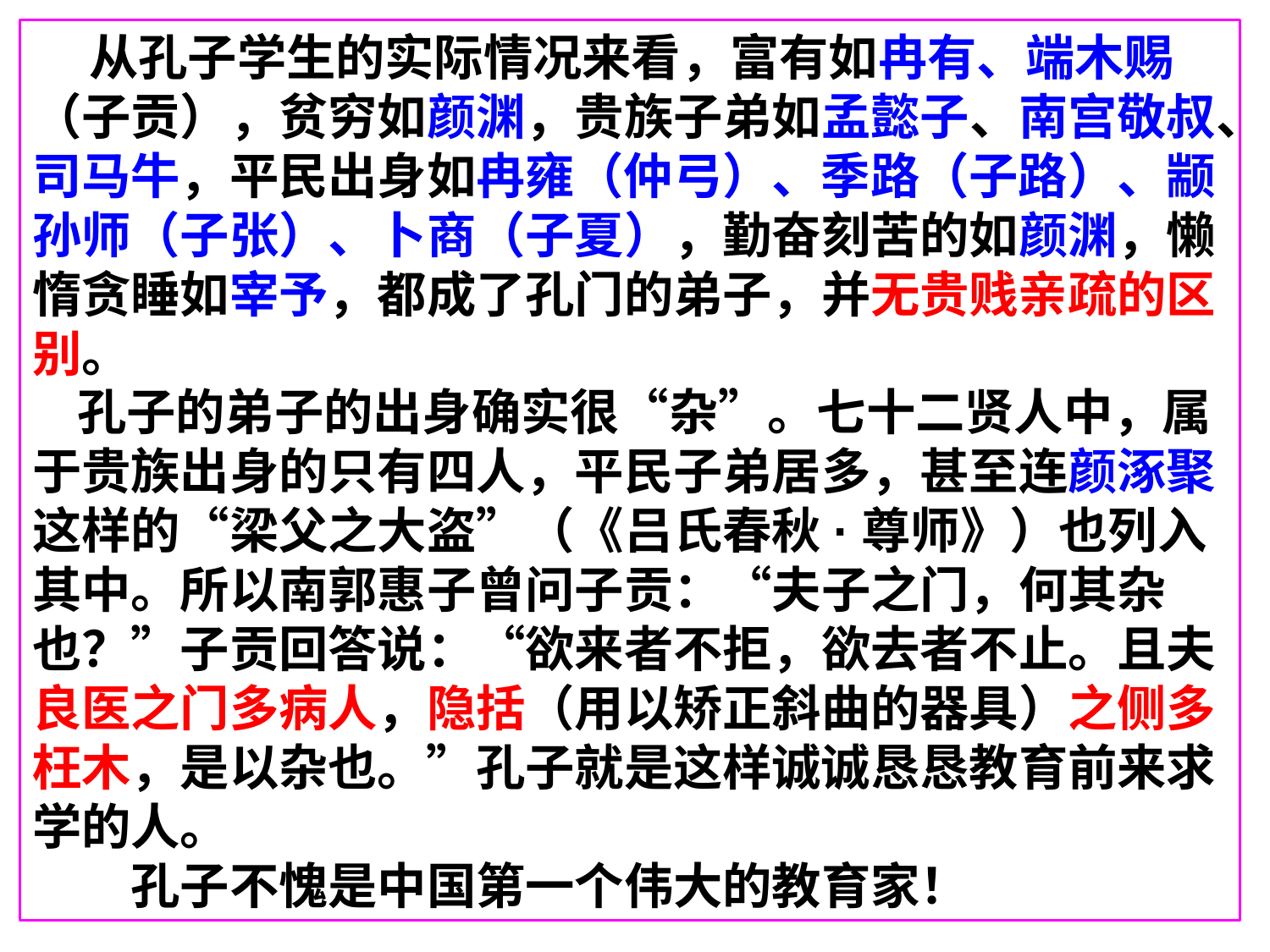

从孔子学生的实际情况来看，富有如冉有、端木赐（子贡），贫穷如颜渊，贵族子弟如孟懿子、南宫敬叔、司马牛，平民出身如冉雍（仲弓）、季路（子路）、颛孙师（子张）、卜商（子夏），勤奋刻苦的如颜渊，懒惰贪睡如宰予，都成了孔门的弟子，并无贵贱亲疏的区别。
    孔子的弟子的出身确实很“杂”。七十二贤人中，属于贵族出身的只有四人，平民子弟居多，甚至连颜涿聚这样的“梁父之大盗”（《吕氏春秋·尊师》）也列入其中。所以南郭惠子曾问子贡：“夫子之门，何其杂也？”子贡回答说：“欲来者不拒，欲去者不止。且夫良医之门多病人，隐括（用以矫正斜曲的器具）之侧多枉木，是以杂也。”孔子就是这样诚诚恳恳教育前来求学的人。
　　孔子不愧是中国第一个伟大的教育家！